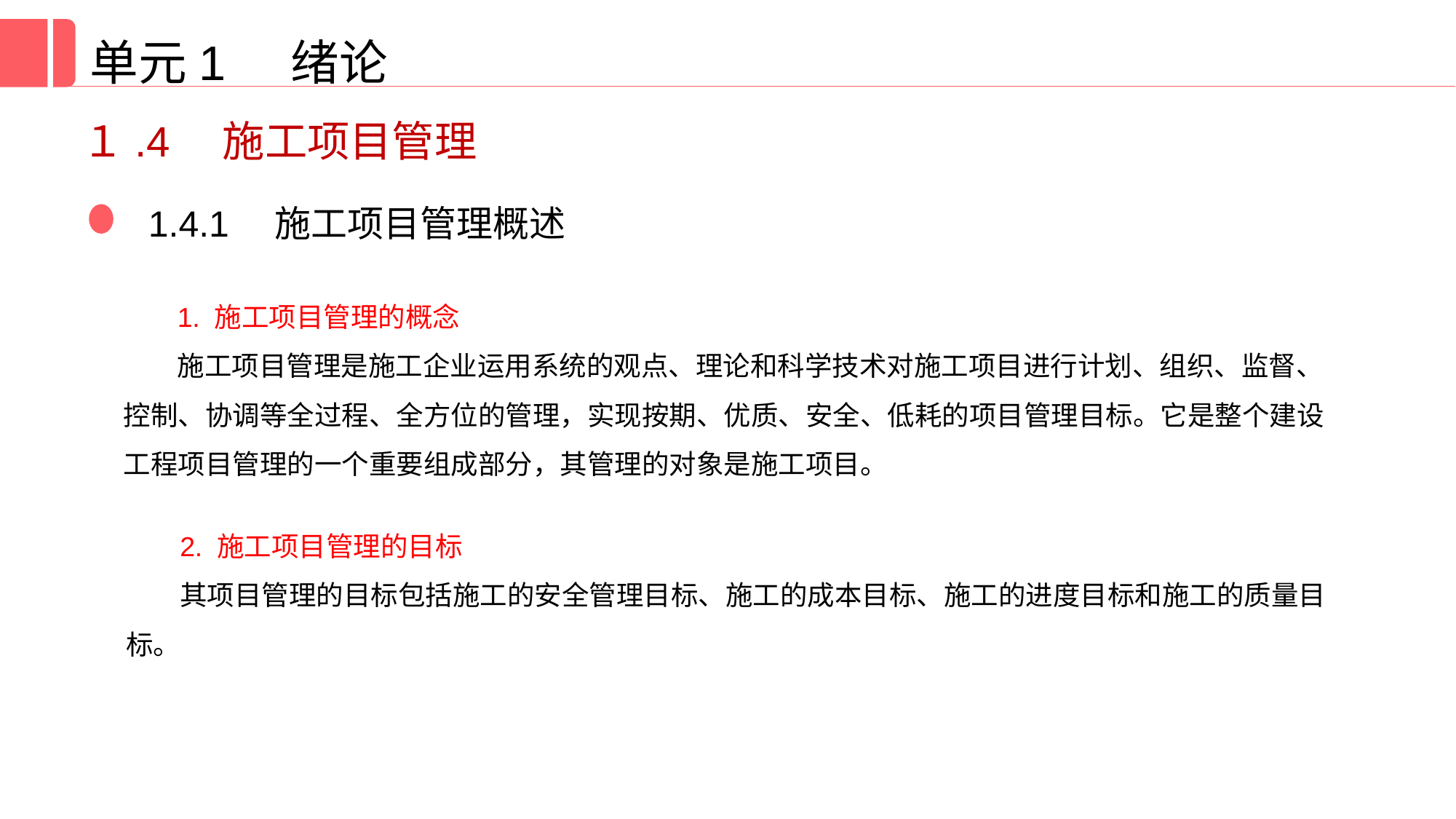

单元1    绪论
１.4　施工项目管理
1.4.1　施工项目管理概述

1. 施工项目管理的概念
施工项目管理是施工企业运用系统的观点、理论和科学技术对施工项目进行计划、组织、监督、控制、协调等全过程、全方位的管理，实现按期、优质、安全、低耗的项目管理目标。它是整个建设工程项目管理的一个重要组成部分，其管理的对象是施工项目。
2. 施工项目管理的目标
其项目管理的目标包括施工的安全管理目标、施工的成本目标、施工的进度目标和施工的质量目标。